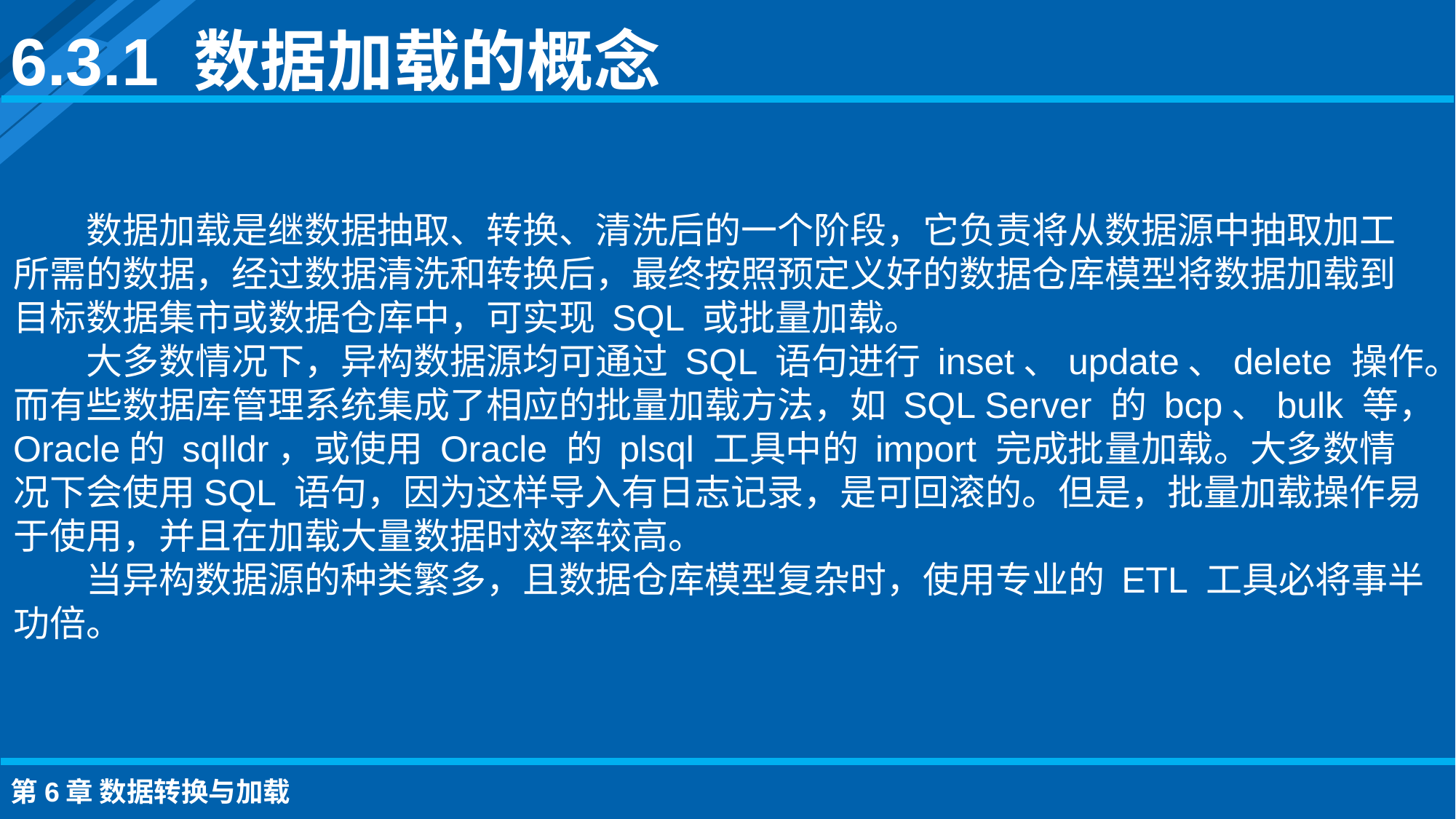

6.3.1 数据加载的概念

数据加载是继数据抽取、转换、清洗后的一个阶段，它负责将从数据源中抽取加工所需的数据，经过数据清洗和转换后，最终按照预定义好的数据仓库模型将数据加载到目标数据集市或数据仓库中，可实现 SQL 或批量加载。
大多数情况下，异构数据源均可通过 SQL 语句进行 inset、update、delete 操作。而有些数据库管理系统集成了相应的批量加载方法，如 SQL Server 的 bcp、bulk 等，Oracle的 sqlldr，或使用 Oracle 的 plsql 工具中的 import 完成批量加载。大多数情况下会使用SQL 语句，因为这样导入有日志记录，是可回滚的。但是，批量加载操作易于使用，并且在加载大量数据时效率较高。
当异构数据源的种类繁多，且数据仓库模型复杂时，使用专业的 ETL 工具必将事半功倍。
第6章 数据转换与加载